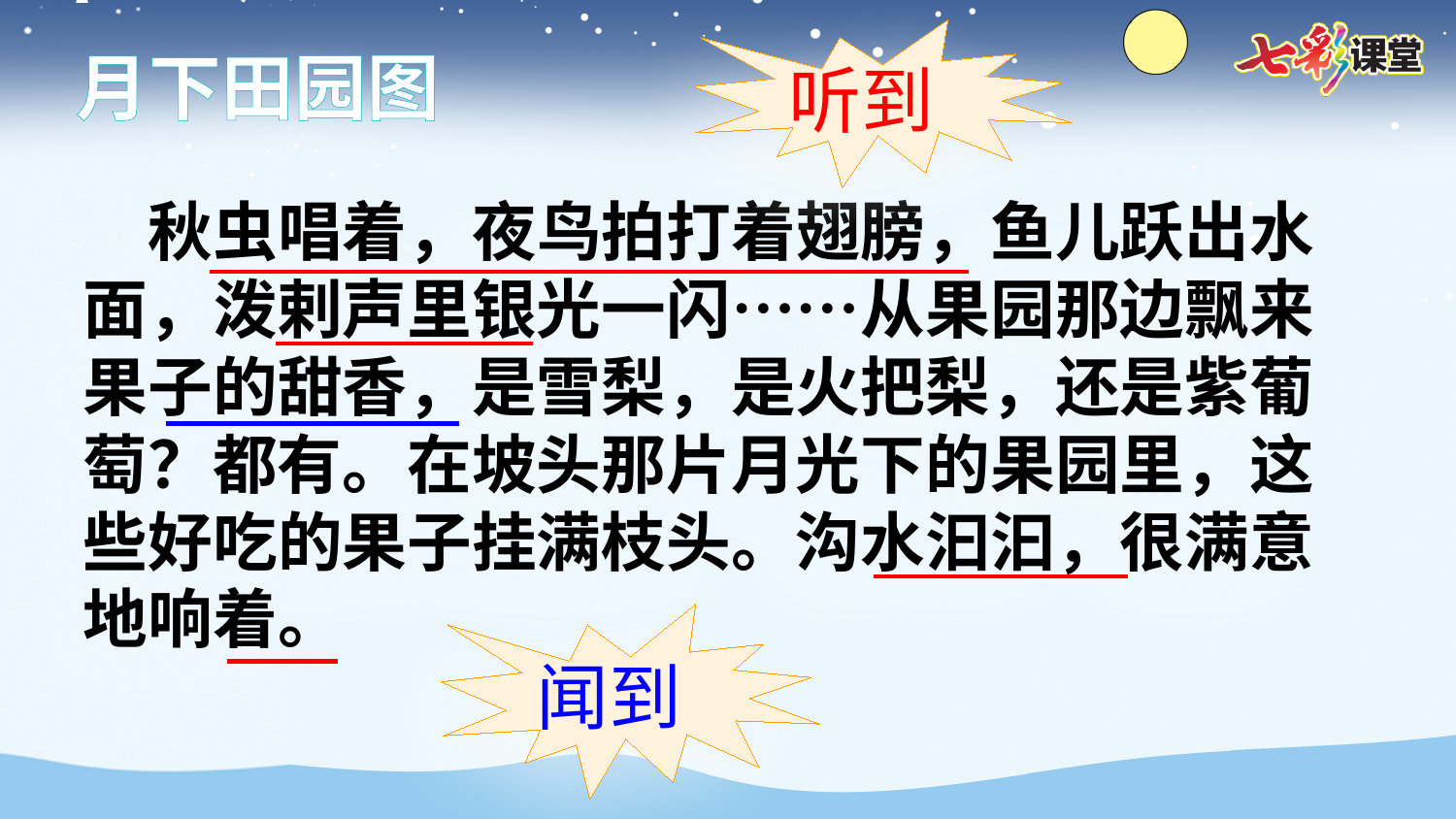

听到
月下田园图
    秋虫唱着，夜鸟拍打着翅膀，鱼儿跃出水面，泼剌声里银光一闪……从果园那边飘来果子的甜香，是雪梨，是火把梨，还是紫葡萄？都有。在坡头那片月光下的果园里，这些好吃的果子挂满枝头。沟水汩汩，很满意地响着。
闻到